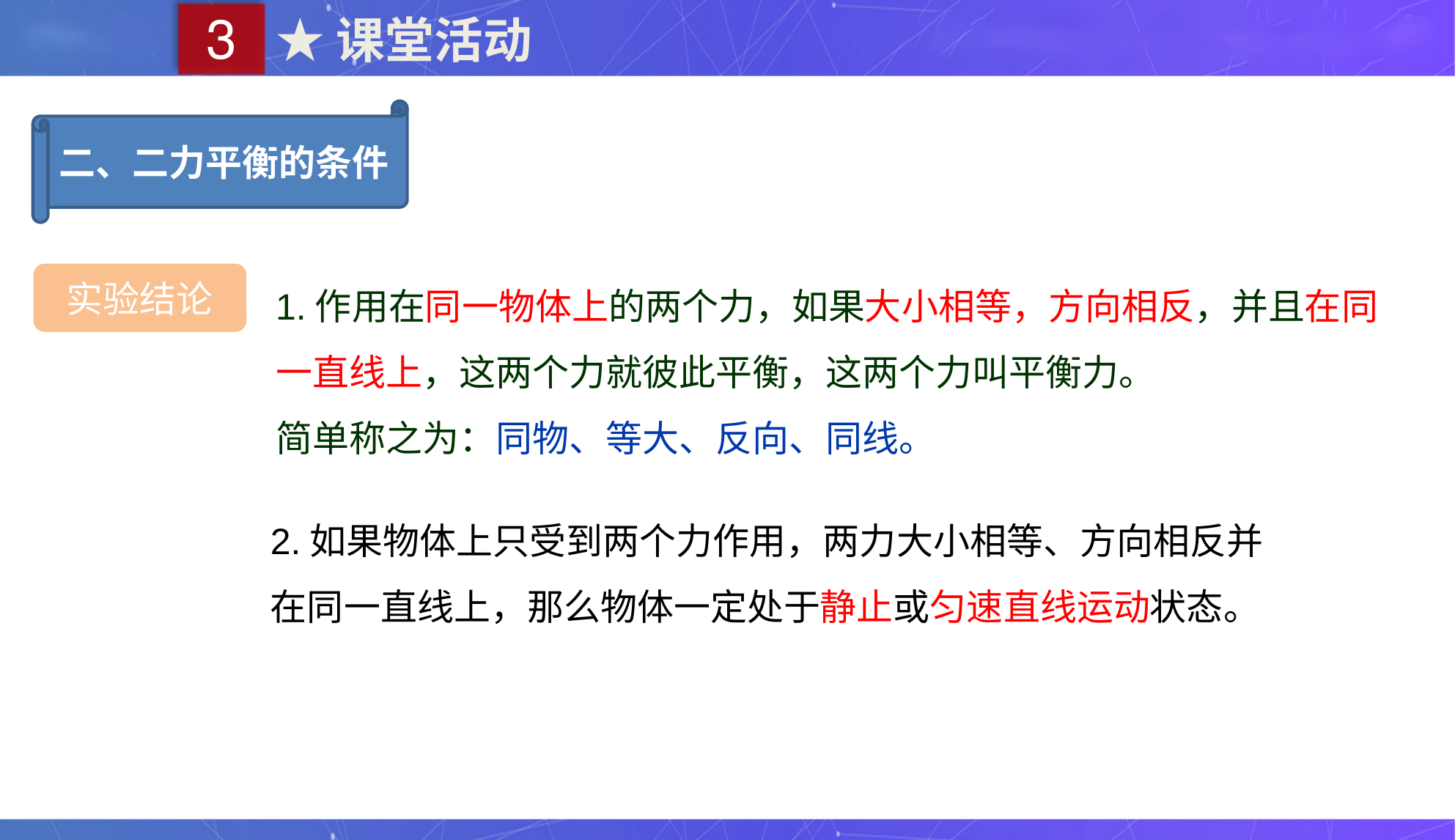

3
★课堂活动
二、二力平衡的条件
1.作用在同一物体上的两个力，如果大小相等，方向相反，并且在同一直线上，这两个力就彼此平衡，这两个力叫平衡力。
简单称之为：同物、等大、反向、同线。
实验结论
2.如果物体上只受到两个力作用，两力大小相等、方向相反并在同一直线上，那么物体一定处于静止或匀速直线运动状态。